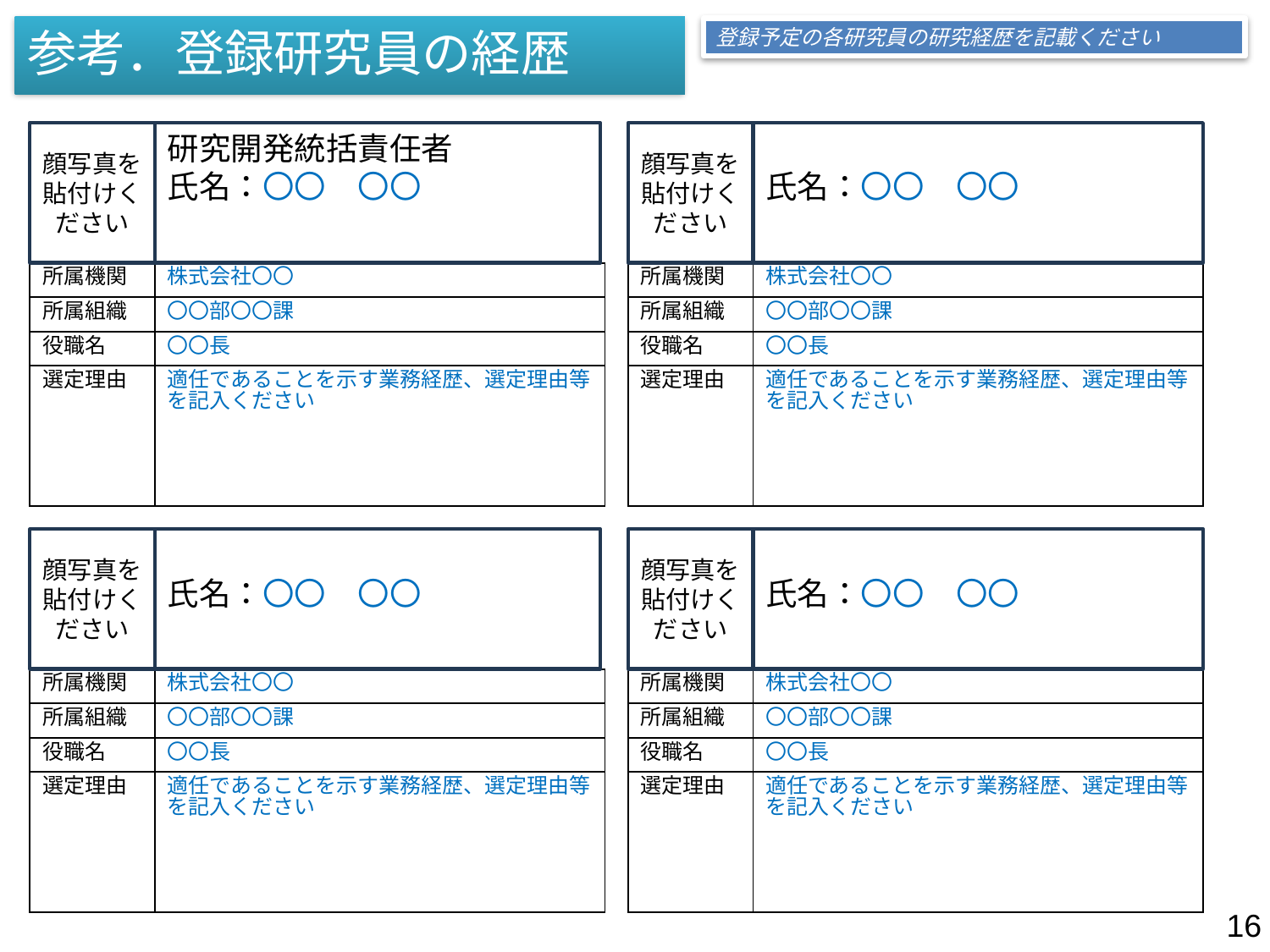

登録研究員の経歴資料を参考資料として追加ください
参考．登録研究員の経歴
登録予定の各研究員の研究経歴を記載ください
顔写真を貼付けください
研究開発統括責任者
氏名：〇〇　〇〇
顔写真を貼付けください

氏名：〇〇　〇〇
| 所属機関 | 株式会社〇〇 |
| --- | --- |
| 所属組織 | 〇〇部〇〇課 |
| 役職名 | 〇〇長 |
| 選定理由 | 適任であることを示す業務経歴、選定理由等を記入ください |
| 所属機関 | 株式会社〇〇 |
| --- | --- |
| 所属組織 | 〇〇部〇〇課 |
| 役職名 | 〇〇長 |
| 選定理由 | 適任であることを示す業務経歴、選定理由等を記入ください |
顔写真を貼付けください

氏名：〇〇　〇〇
顔写真を貼付けください

氏名：〇〇　〇〇
| 所属機関 | 株式会社〇〇 |
| --- | --- |
| 所属組織 | 〇〇部〇〇課 |
| 役職名 | 〇〇長 |
| 選定理由 | 適任であることを示す業務経歴、選定理由等を記入ください |
| 所属機関 | 株式会社〇〇 |
| --- | --- |
| 所属組織 | 〇〇部〇〇課 |
| 役職名 | 〇〇長 |
| 選定理由 | 適任であることを示す業務経歴、選定理由等を記入ください |
16